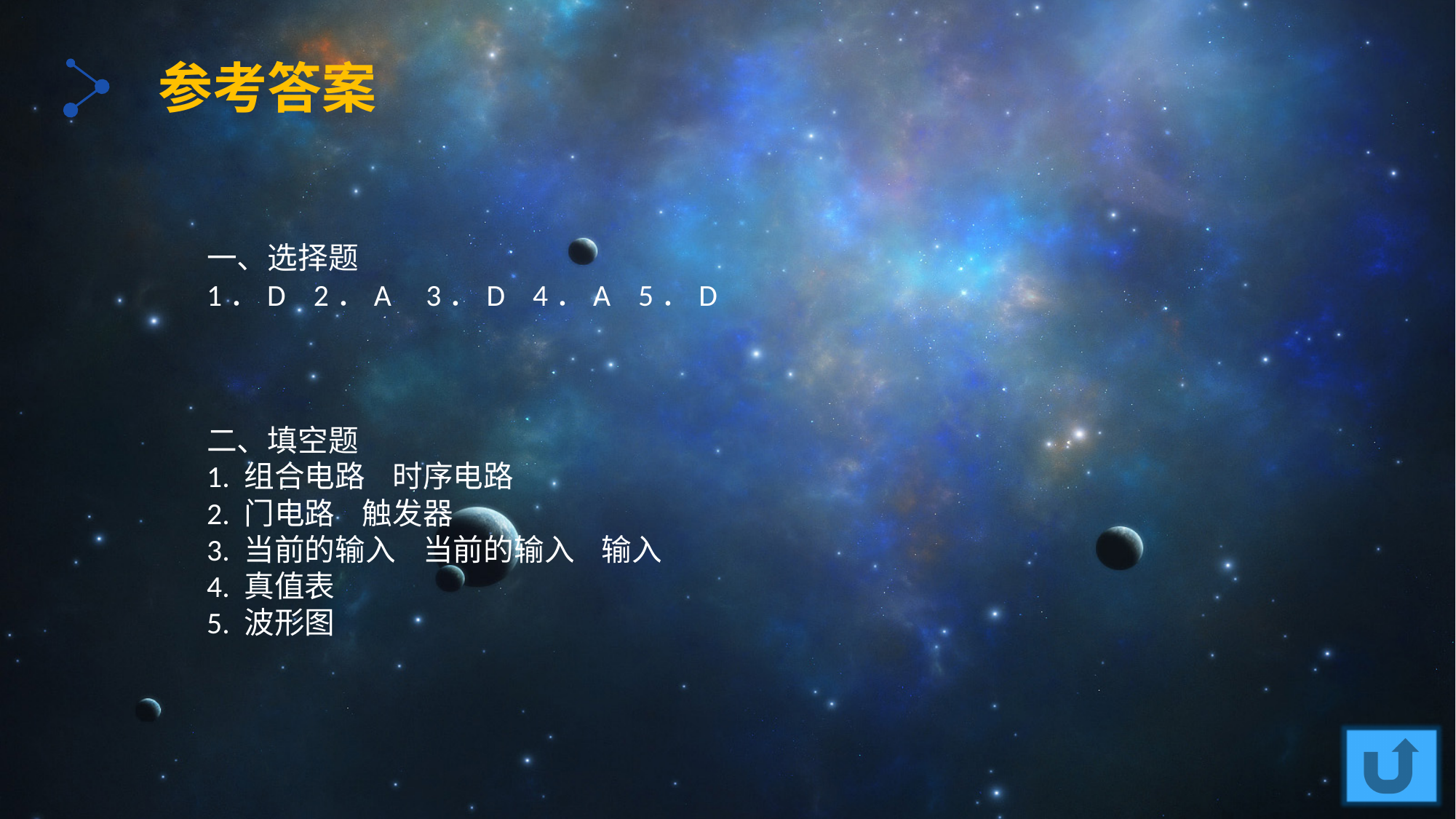

参考答案

一、选择题
1．D    2．A     3．D    4．A    5．D

二、填空题
1. 组合电路    时序电路
2. 门电路    触发器
3. 当前的输入    当前的输入    输入
4. 真值表
5. 波形图